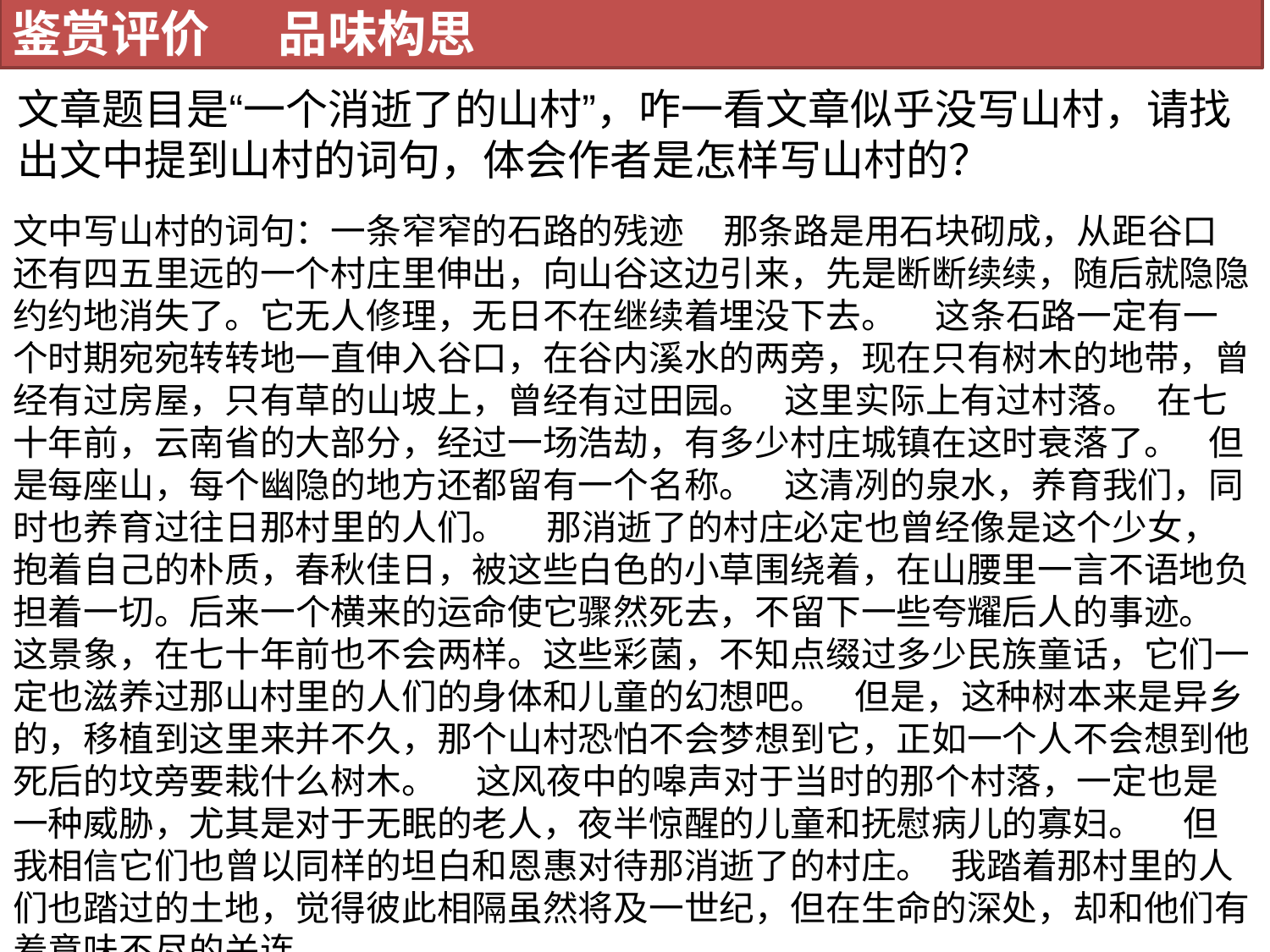

鉴赏评价     品味构思
文章题目是“一个消逝了的山村”，咋一看文章似乎没写山村，请找出文中提到山村的词句，体会作者是怎样写山村的？
文中写山村的词句：一条窄窄的石路的残迹    那条路是用石块砌成，从距谷口还有四五里远的一个村庄里伸出，向山谷这边引来，先是断断续续，随后就隐隐约约地消失了。它无人修理，无日不在继续着埋没下去。    这条石路一定有一个时期宛宛转转地一直伸入谷口，在谷内溪水的两旁，现在只有树木的地带，曾经有过房屋，只有草的山坡上，曾经有过田园。   这里实际上有过村落。  在七十年前，云南省的大部分，经过一场浩劫，有多少村庄城镇在这时衰落了。   但是每座山，每个幽隐的地方还都留有一个名称。   这清冽的泉水，养育我们，同时也养育过往日那村里的人们。    那消逝了的村庄必定也曾经像是这个少女，抱着自己的朴质，春秋佳日，被这些白色的小草围绕着，在山腰里一言不语地负担着一切。后来一个横来的运命使它骤然死去，不留下一些夸耀后人的事迹。  这景象，在七十年前也不会两样。这些彩菌，不知点缀过多少民族童话，它们一定也滋养过那山村里的人们的身体和儿童的幻想吧。   但是，这种树本来是异乡的，移植到这里来并不久，那个山村恐怕不会梦想到它，正如一个人不会想到他死后的坟旁要栽什么树木。    这风夜中的嗥声对于当时的那个村落，一定也是一种威胁，尤其是对于无眠的老人，夜半惊醒的儿童和抚慰病儿的寡妇。    但我相信它们也曾以同样的坦白和恩惠对待那消逝了的村庄。  我踏着那村里的人们也踏过的土地，觉得彼此相隔虽然将及一世纪，但在生命的深处，却和他们有着意味不尽的关连。